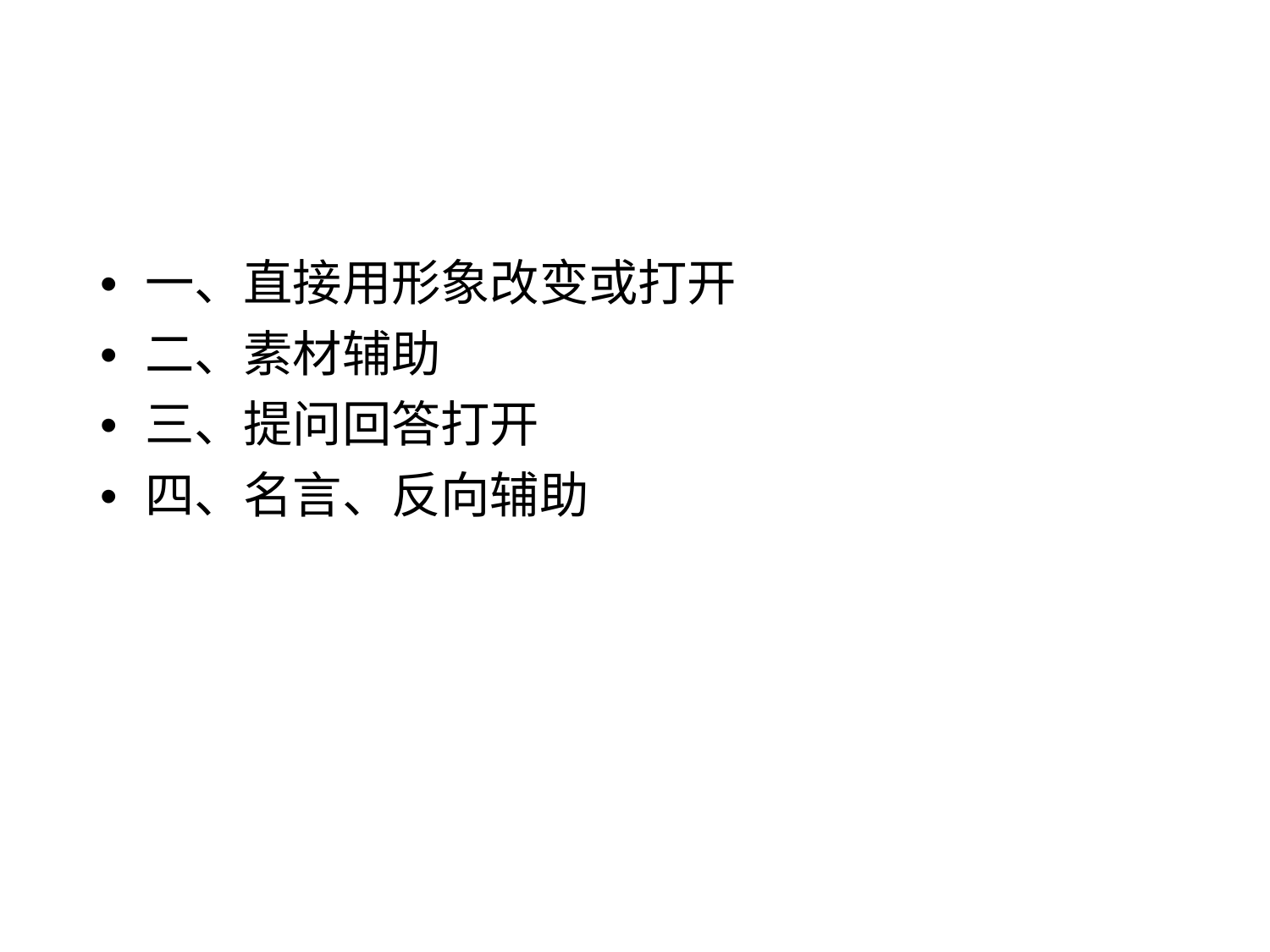

• 一、直接用形象改变或打开
• 二、素材辅助
• 三、提问回答打开
• 四、名言、反向辅助